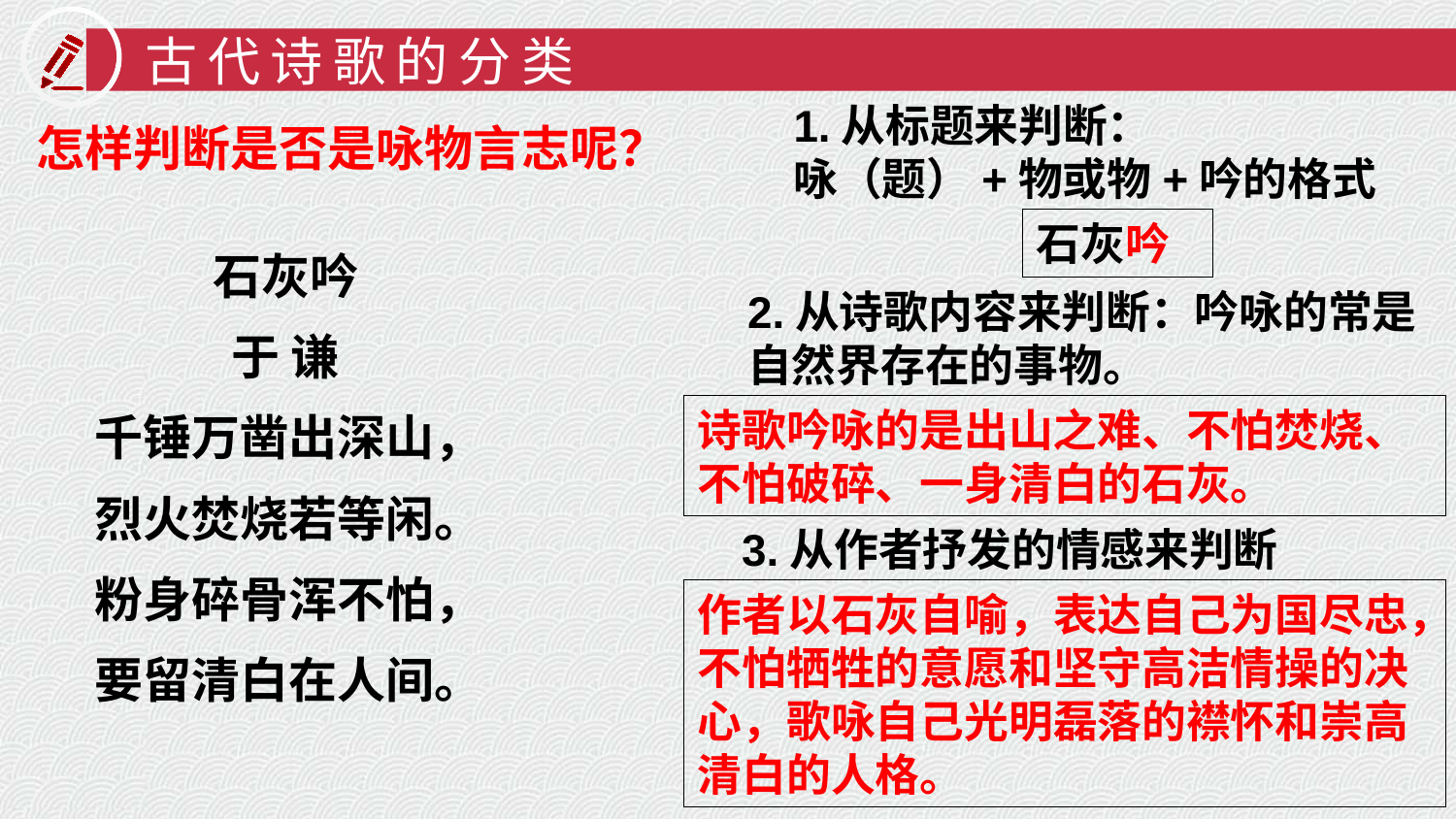

古代诗歌的分类

1.从标题来判断：
咏（题）+物或物+吟的格式
怎样判断是否是咏物言志呢？
石灰吟
石灰吟
于 谦
千锤万凿出深山，
烈火焚烧若等闲。
粉身碎骨浑不怕，
要留清白在人间。
2.从诗歌内容来判断：吟咏的常是自然界存在的事物。
诗歌吟咏的是出山之难、不怕焚烧、不怕破碎、一身清白的石灰。
3.从作者抒发的情感来判断
作者以石灰自喻，表达自己为国尽忠，不怕牺牲的意愿和坚守高洁情操的决心，歌咏自己光明磊落的襟怀和崇高清白的人格。